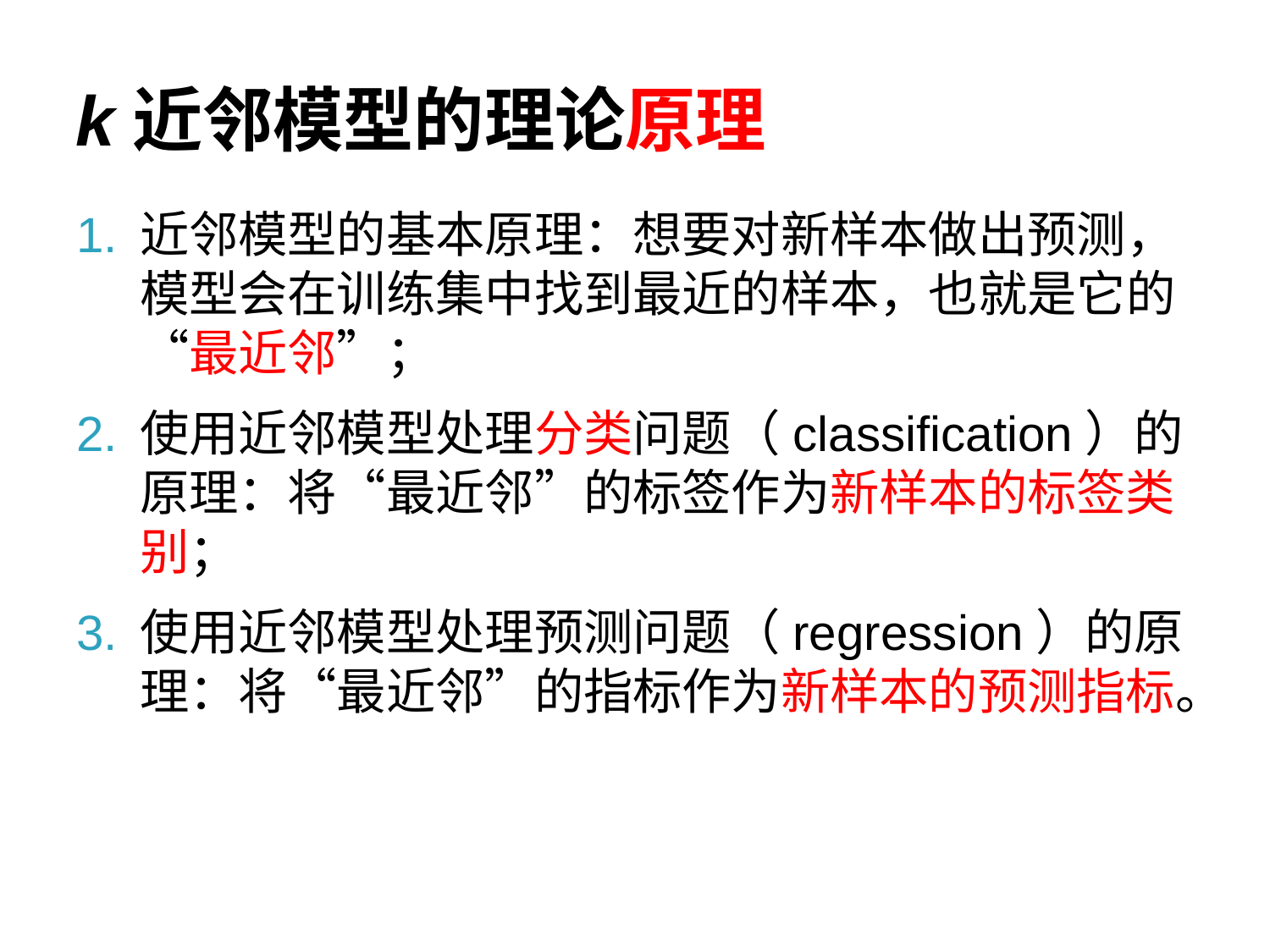

# k近邻模型的理论原理
近邻模型的基本原理：想要对新样本做出预测，模型会在训练集中找到最近的样本，也就是它的“最近邻”；
使用近邻模型处理分类问题（classification）的原理：将“最近邻”的标签作为新样本的标签类别；
使用近邻模型处理预测问题（regression）的原理：将“最近邻”的指标作为新样本的预测指标。